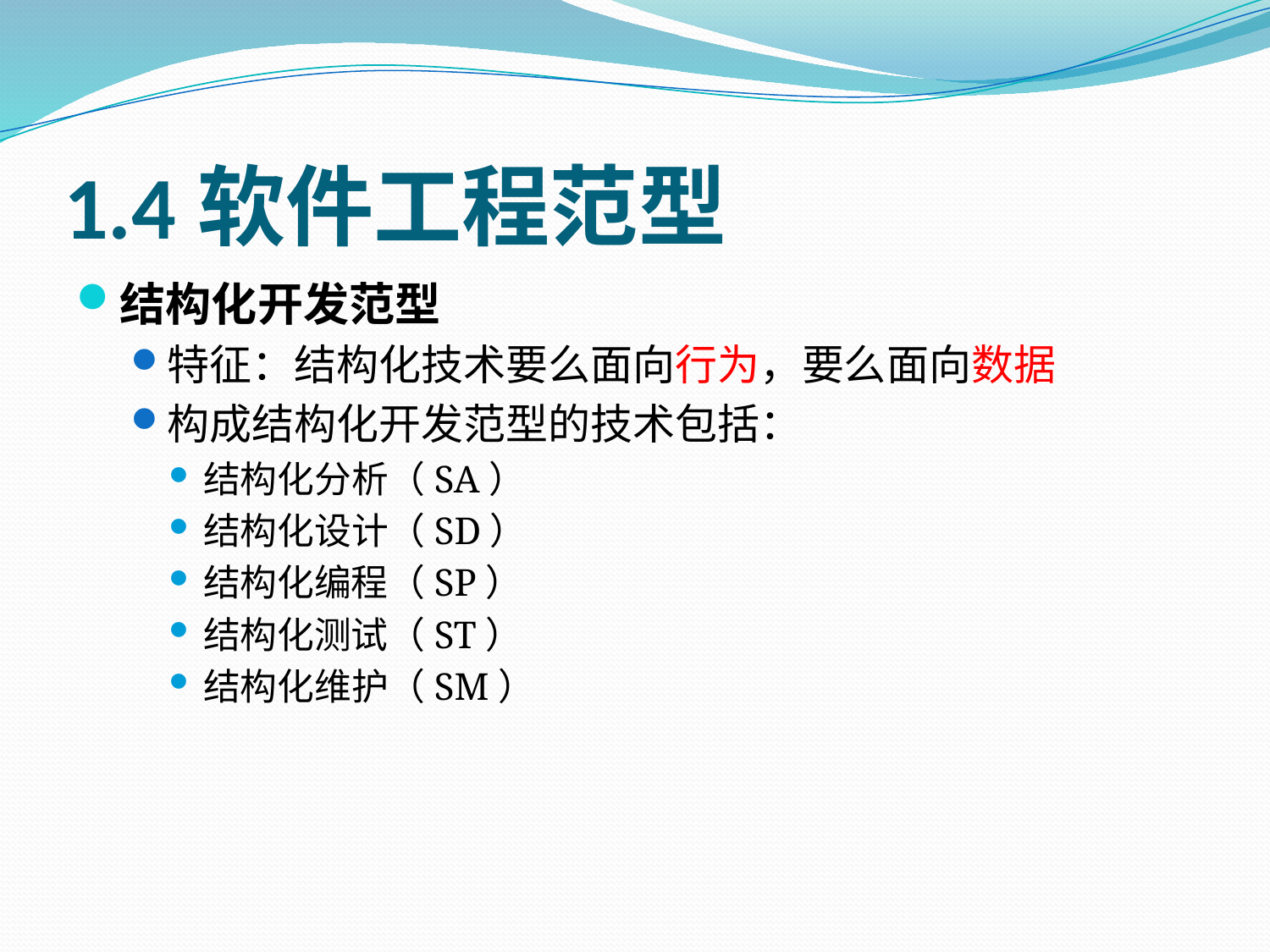

# 1.4软件工程范型
结构化开发范型
特征：结构化技术要么面向行为，要么面向数据
构成结构化开发范型的技术包括：
结构化分析（SA）
结构化设计（SD）
结构化编程（SP）
结构化测试（ST）
结构化维护（SM）